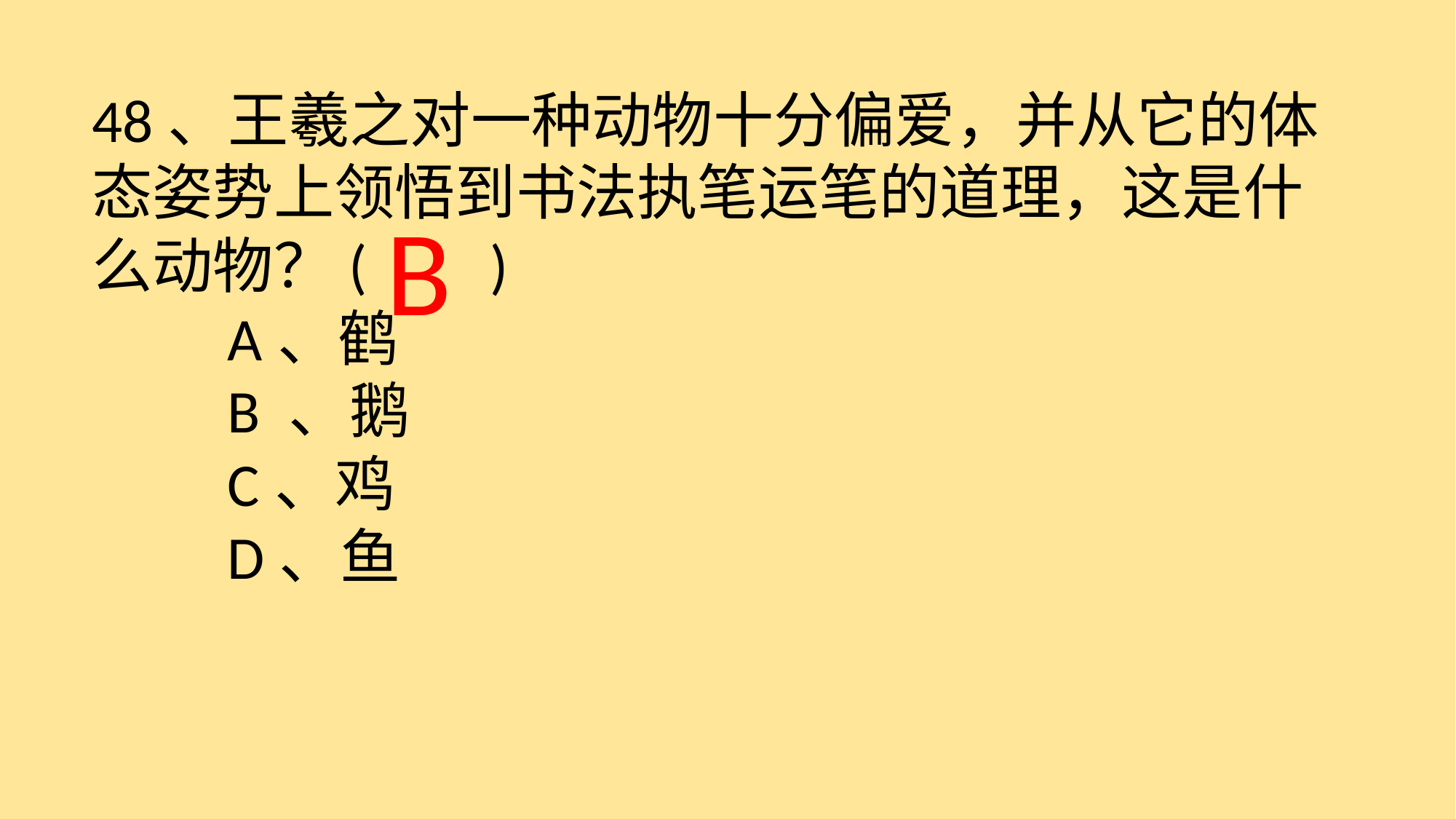

48、王羲之对一种动物十分偏爱，并从它的体态姿势上领悟到书法执笔运笔的道理，这是什么动物？(         )
　　A、鹤
　　B 、鹅
　　C、鸡
　　D、鱼
  B